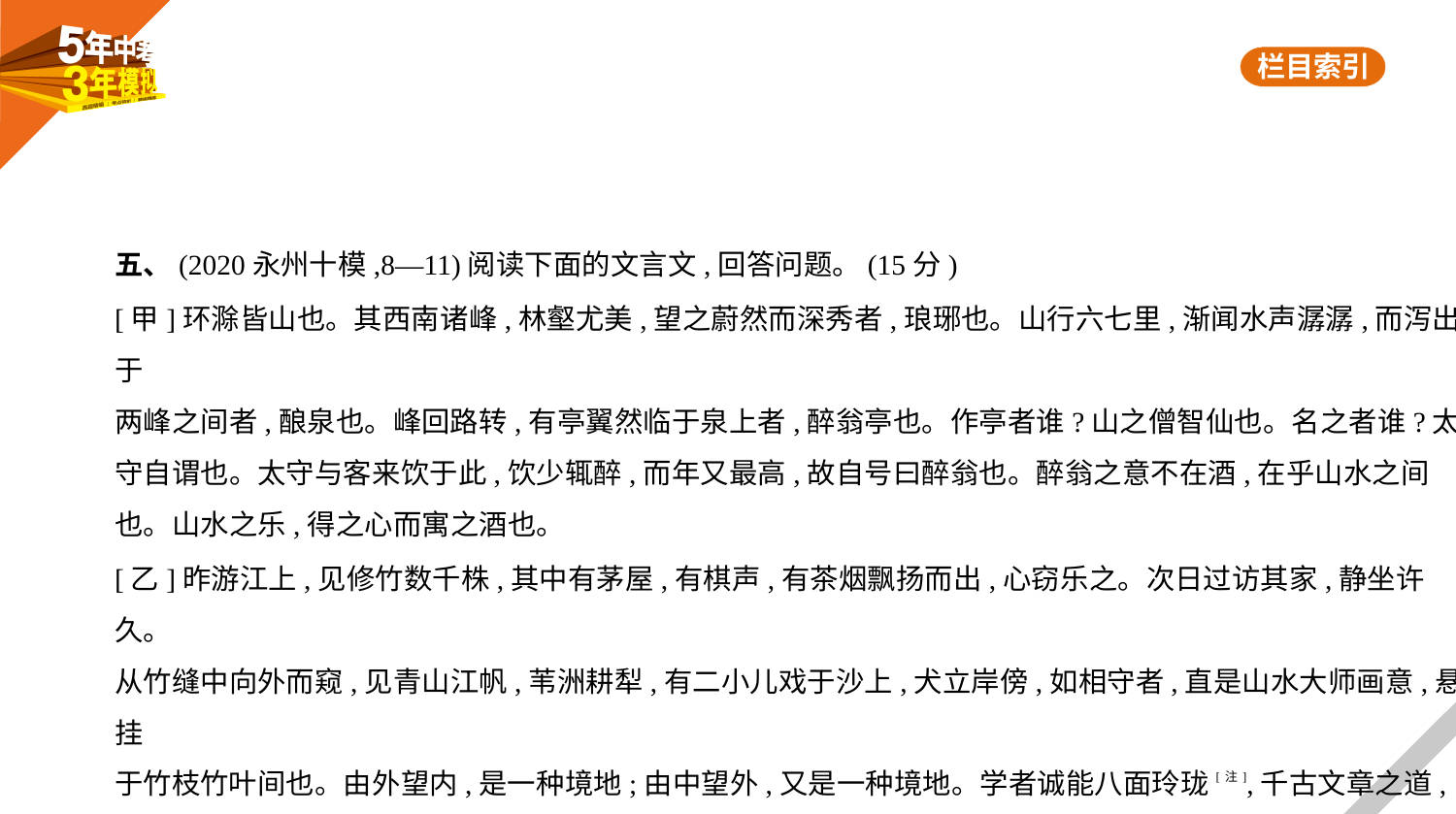

五、(2020永州十模,8—11)阅读下面的文言文,回答问题。(15分)
[甲]环滁皆山也。其西南诸峰,林壑尤美,望之蔚然而深秀者,琅琊也。山行六七里,渐闻水声潺潺,而泻出于
两峰之间者,酿泉也。峰回路转,有亭翼然临于泉上者,醉翁亭也。作亭者谁?山之僧智仙也。名之者谁?太
守自谓也。太守与客来饮于此,饮少辄醉,而年又最高,故自号曰醉翁也。醉翁之意不在酒,在乎山水之间
也。山水之乐,得之心而寓之酒也。
[乙]昨游江上,见修竹数千株,其中有茅屋,有棋声,有茶烟飘扬而出,心窃乐之。次日过访其家,静坐许久。
从竹缝中向外而窥,见青山江帆,苇洲耕犁,有二小儿戏于沙上,犬立岸傍,如相守者,直是山水大师画意,悬挂
于竹枝竹叶间也。由外望内,是一种境地;由中望外,又是一种境地。学者诚能八面玲珑[注],千古文章之道,
不出于是,岂独画乎?
(选自郑燮《游江》)